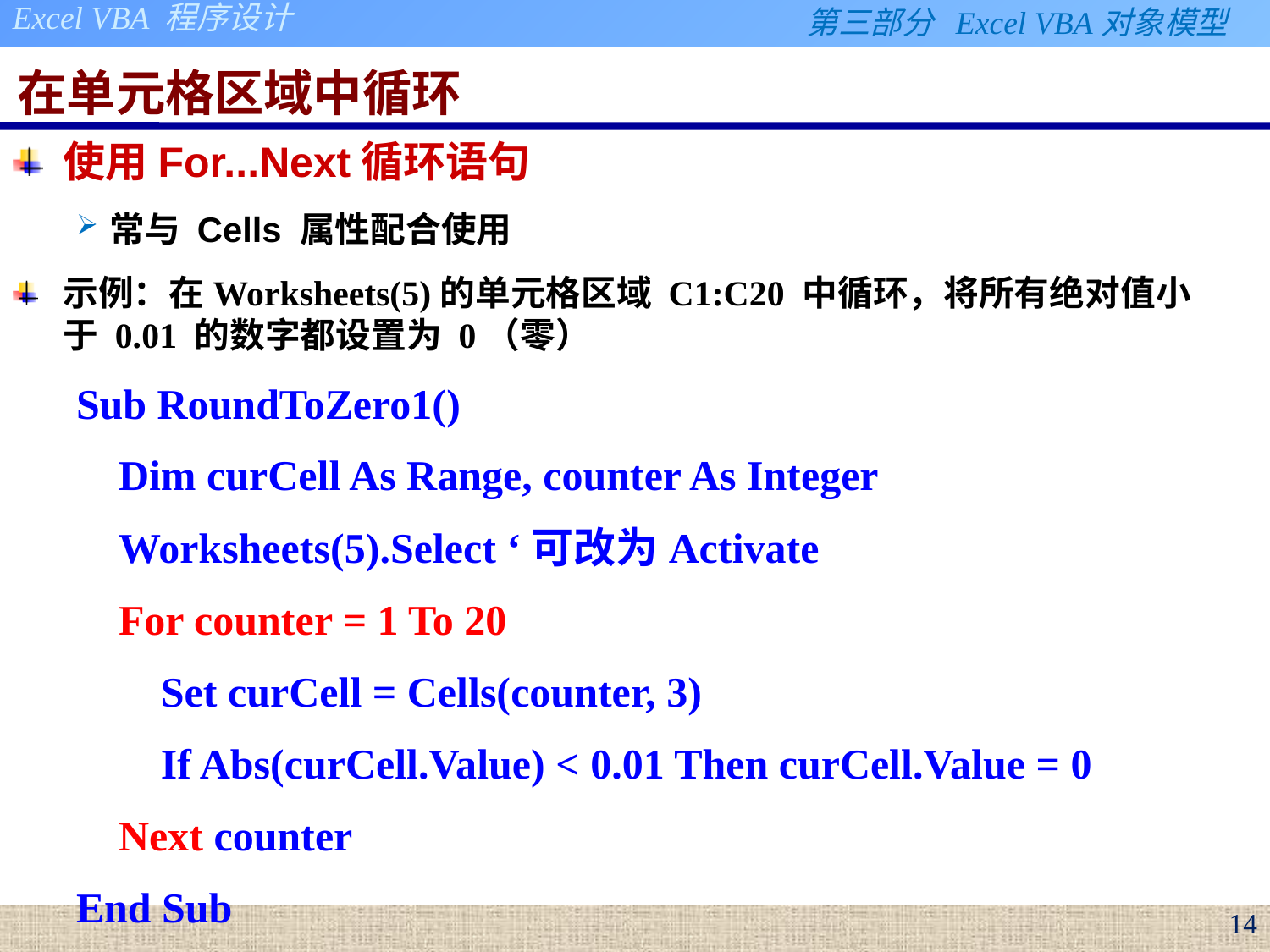

# 在单元格区域中循环
使用For...Next循环语句
常与 Cells 属性配合使用
示例：在Worksheets(5)的单元格区域 C1:C20 中循环，将所有绝对值小于 0.01 的数字都设置为 0（零）
Sub RoundToZero1()
    Dim curCell As Range, counter As Integer
    Worksheets(5).Select ‘可改为Activate
    For counter = 1 To 20
        Set curCell = Cells(counter, 3)
        If Abs(curCell.Value) < 0.01 Then curCell.Value = 0
    Next counter
End Sub